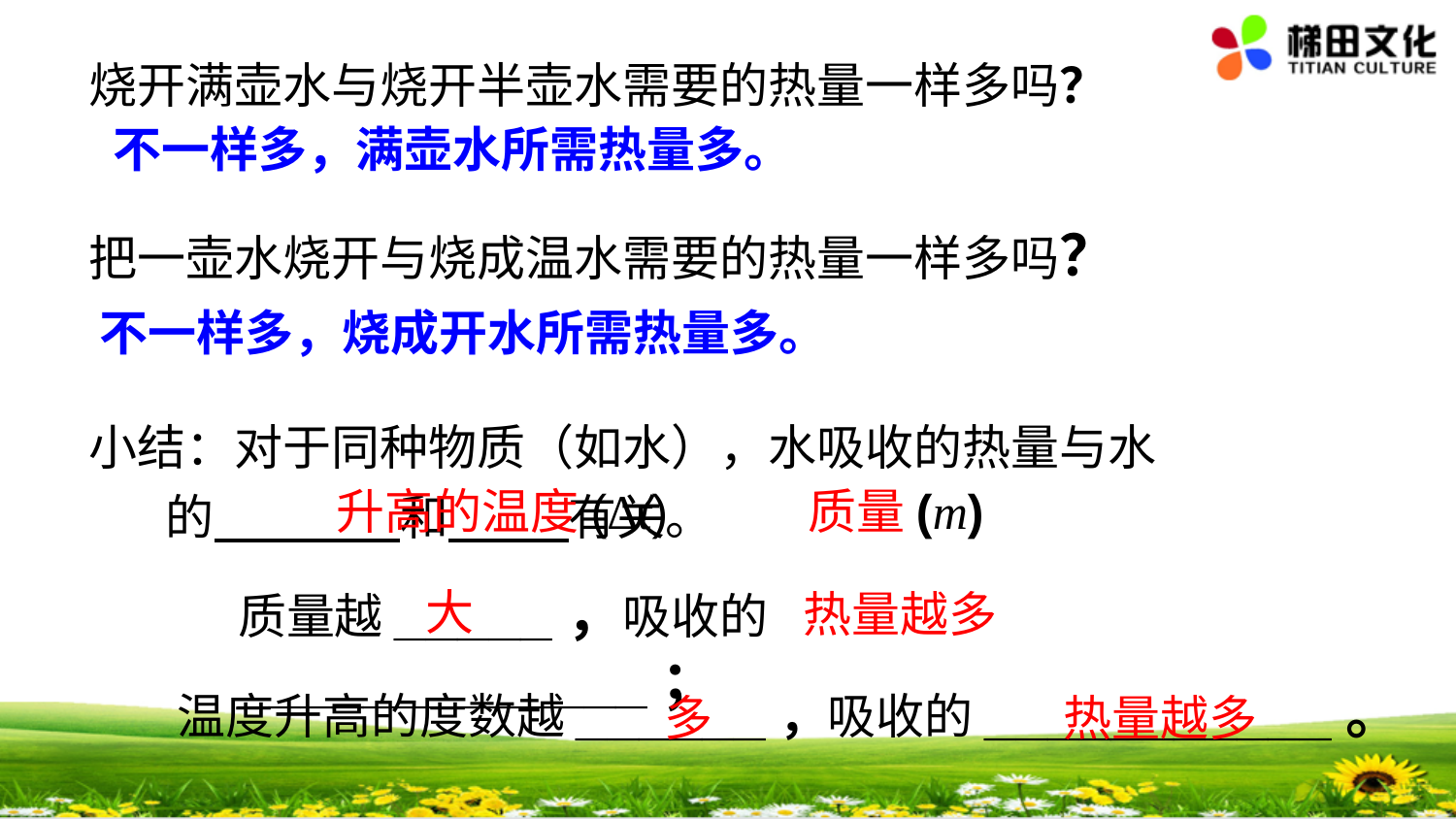

烧开满壶水与烧开半壶水需要的热量一样多吗？

把一壶水烧开与烧成温水需要的热量一样多吗？

不一样多，满壶水所需热量多。
不一样多，烧成开水所需热量多。
小结：对于同种物质（如水），水吸收的热量与水
      的                 和           有关。
升高的温度(Δt)
质量(m)
质量越_____，吸收的_____________；
大
热量越多
温度升高的度数越______，吸收的___________。
多
热量越多